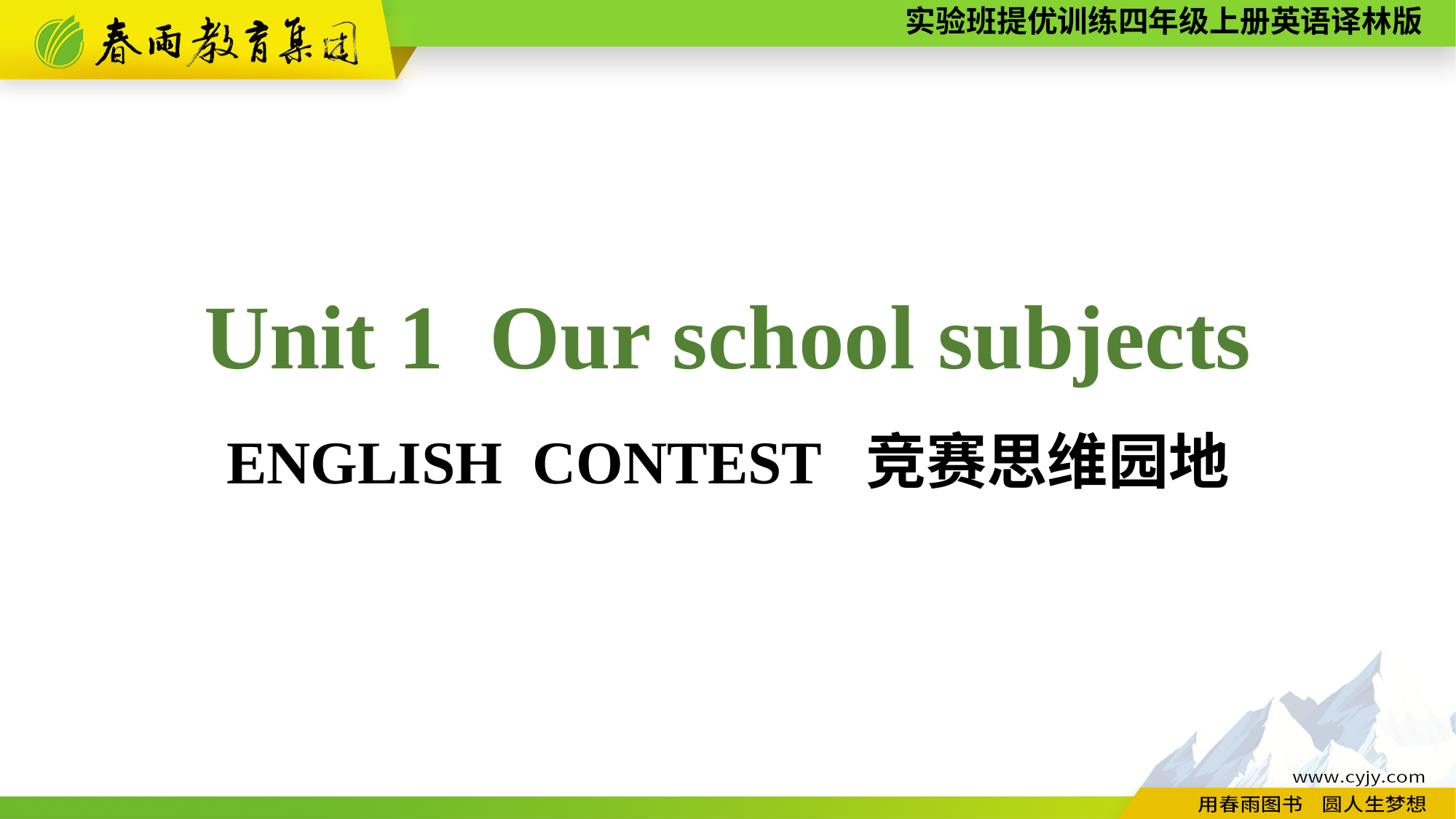

Unit 1  Our school subjects
ENGLISH  CONTEST  竞赛思维园地